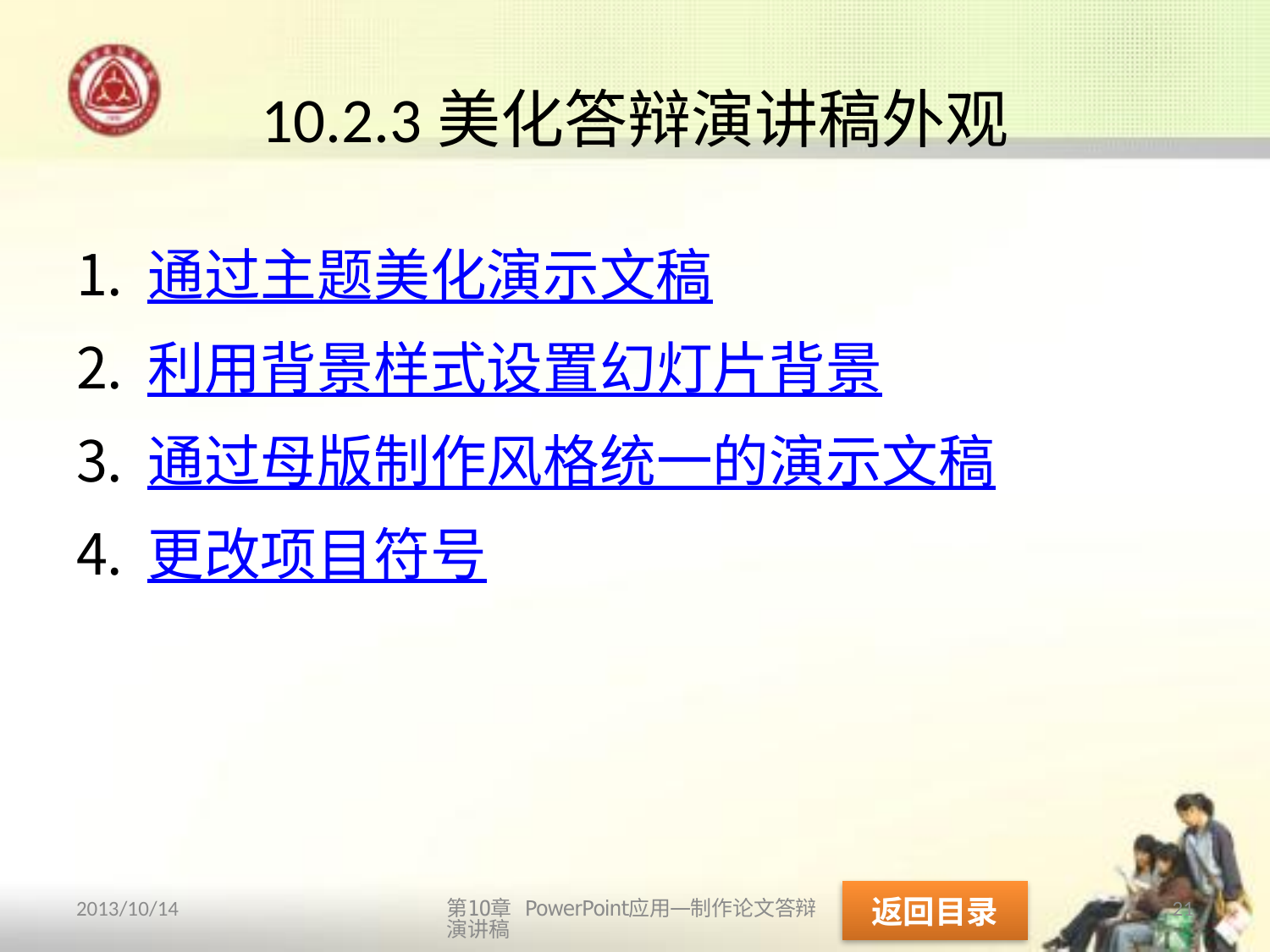

# 10.2.3美化答辩演讲稿外观
通过主题美化演示文稿
利用背景样式设置幻灯片背景
通过母版制作风格统一的演示文稿
更改项目符号
返回目录
第10章  PowerPoint应用—制作论文答辩演讲稿
21
2013/10/14